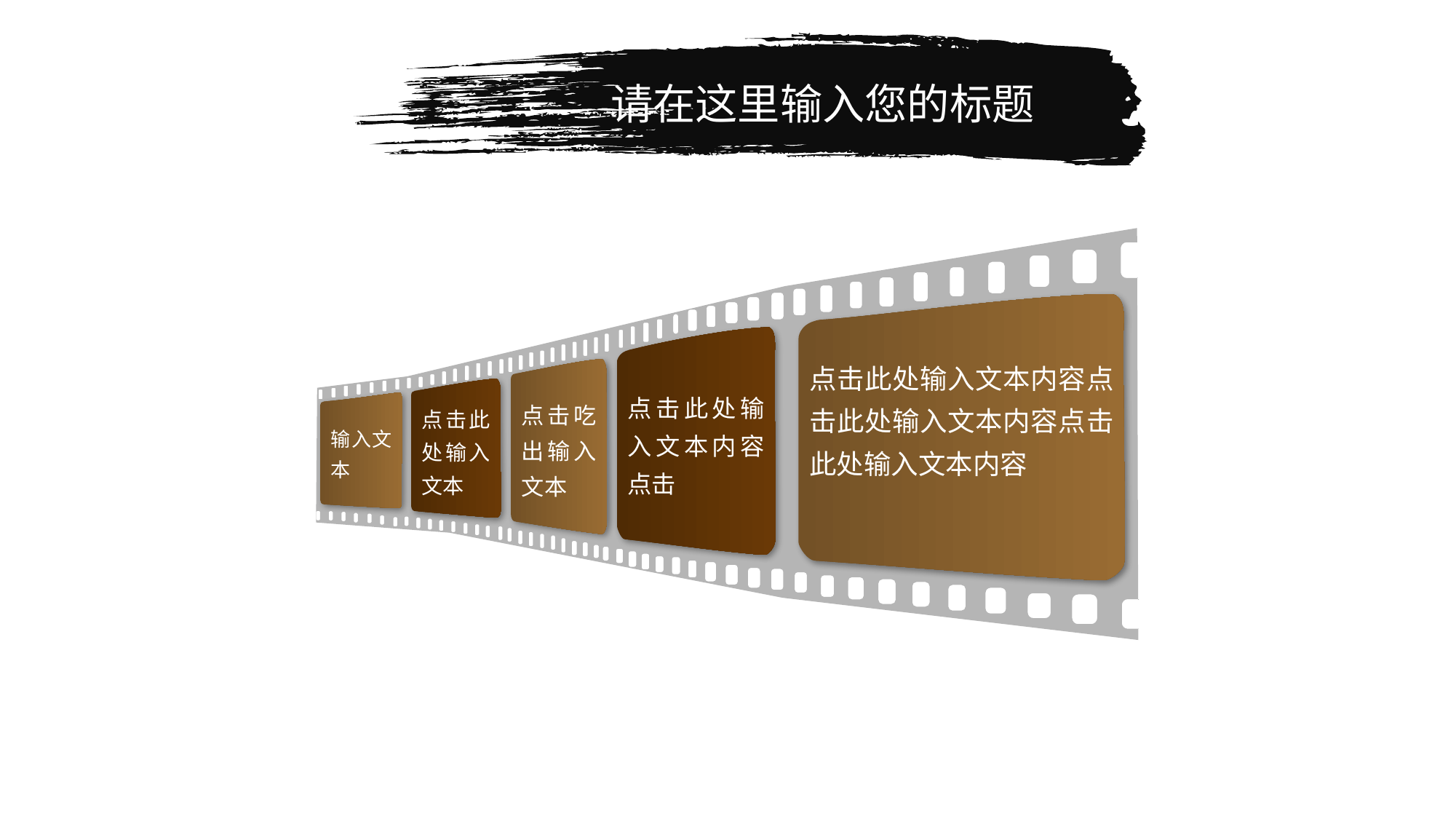

# 请在这里输入您的标题

点击此处输入文本内容点击此处输入文本内容点击此处输入文本内容

点击此处输入文本内容点击
点击吃出输入文本
点击此处输入文本
输入文本